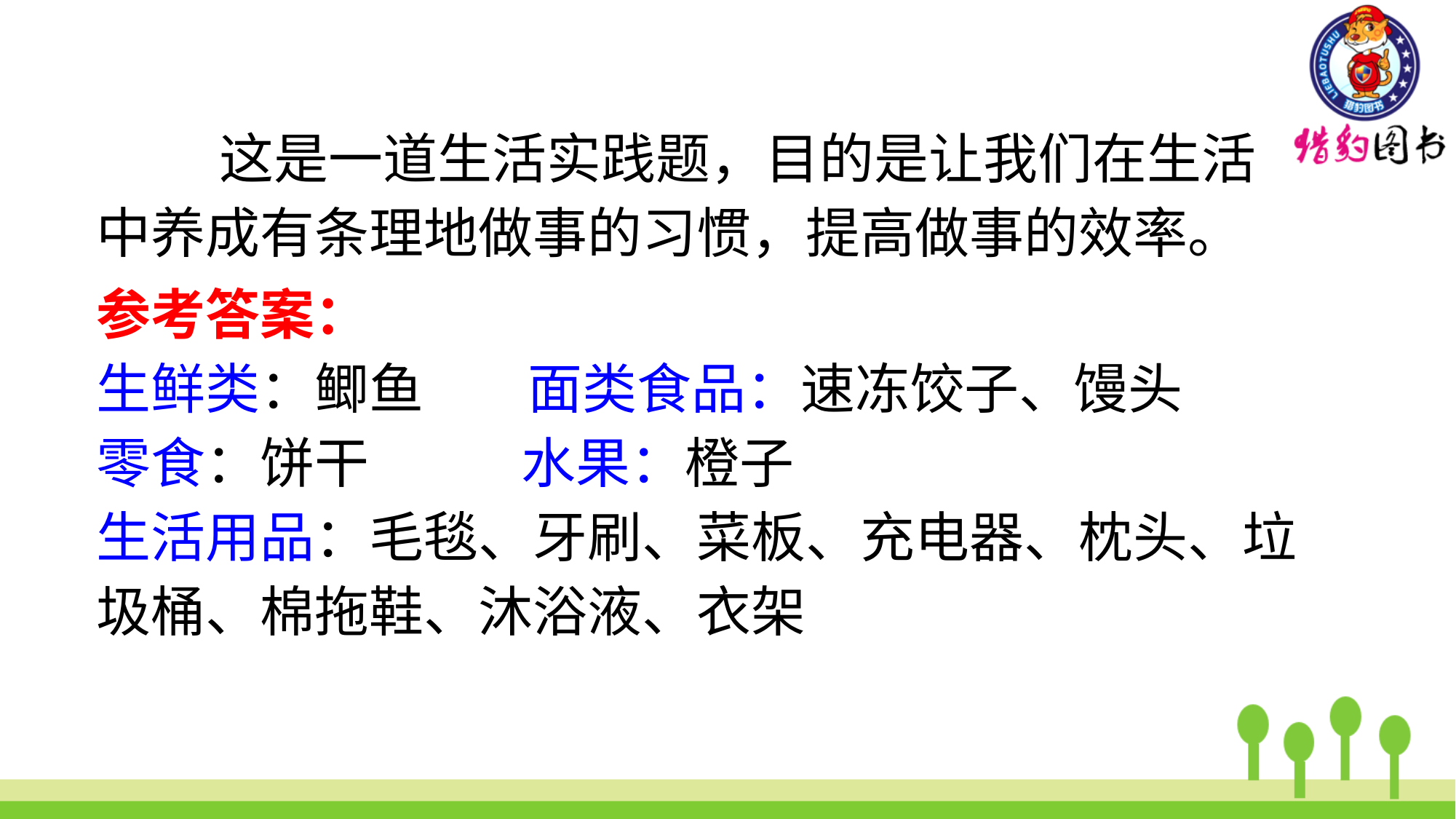

这是一道生活实践题，目的是让我们在生活
中养成有条理地做事的习惯，提高做事的效率。
参考答案：
生鲜类：鲫鱼　    面类食品：速冻饺子、馒头
零食：饼干　        水果：橙子
生活用品：毛毯、牙刷、菜板、充电器、枕头、垃圾桶、棉拖鞋、沐浴液、衣架